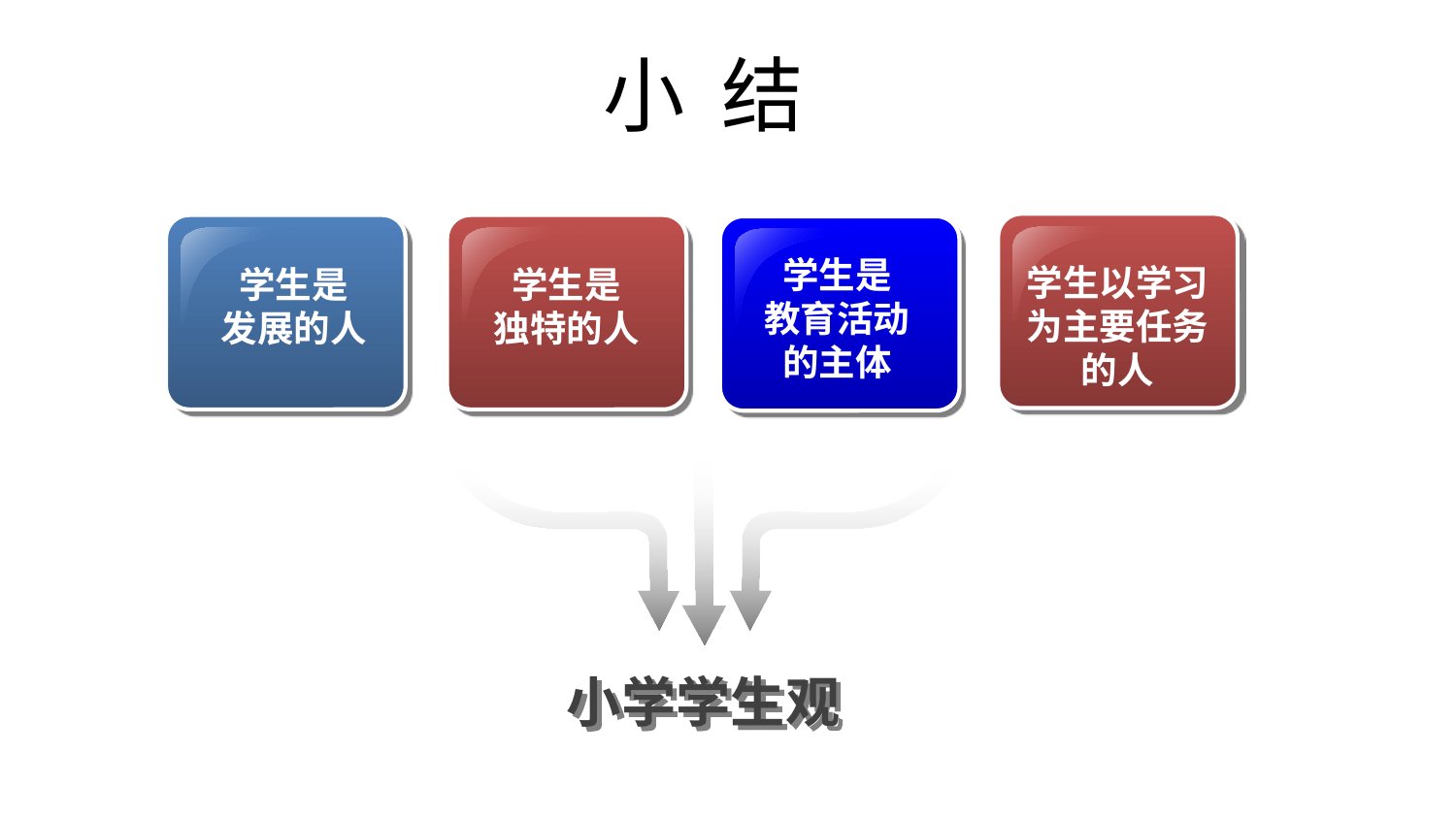

# 小  结

学生以学习为主要任务的人

学生是
发展的人

学生是
独特的人

学生是
教育活动
的主体

小学学生观